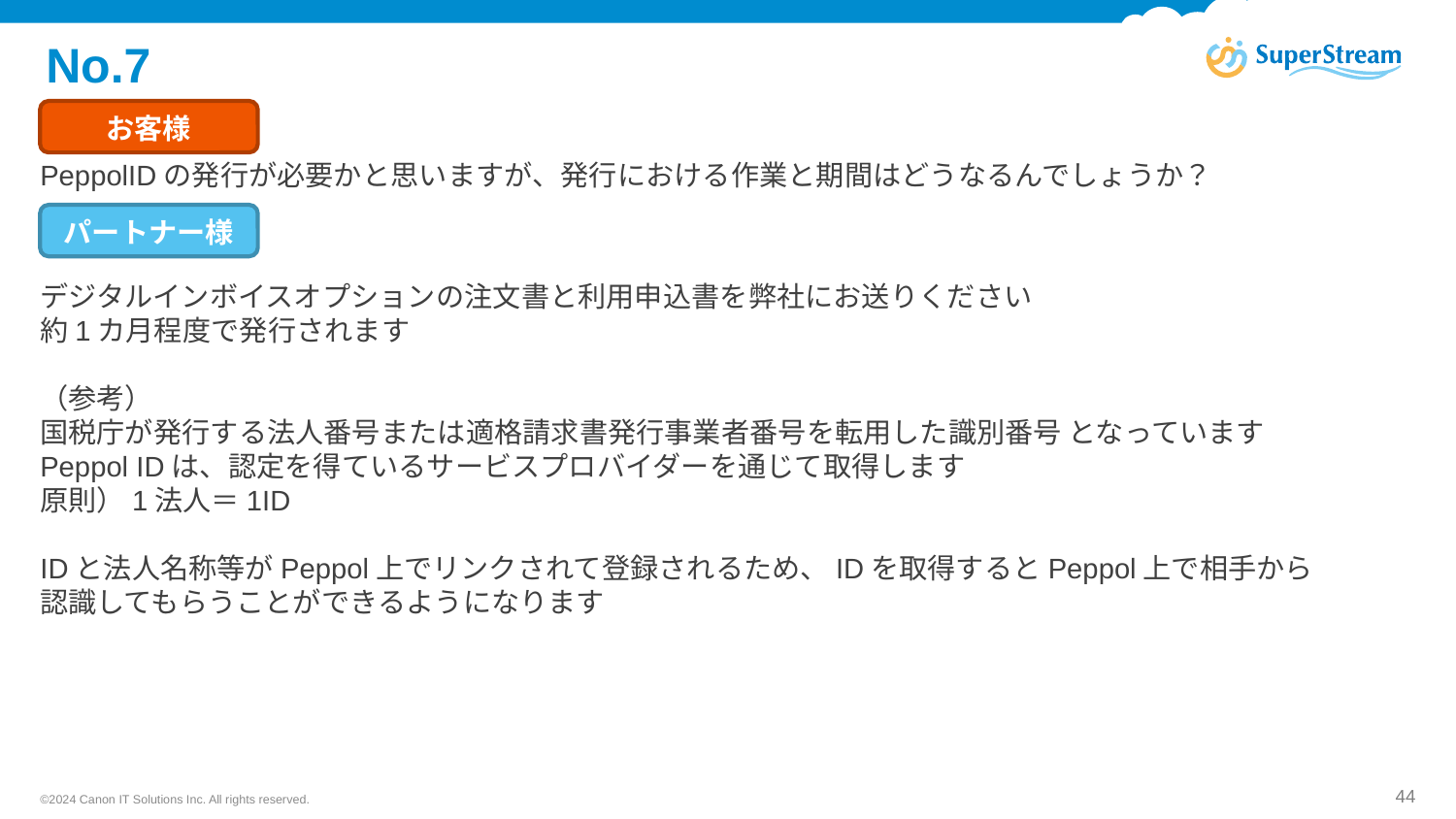

# No.7
お客様
PeppolIDの発行が必要かと思いますが、発行における作業と期間はどうなるんでしょうか？
パートナー様
デジタルインボイスオプションの注文書と利用申込書を弊社にお送りください
約1カ月程度で発行されます

（参考）
国税庁が発行する法人番号または適格請求書発行事業者番号を転用した識別番号 となっています
Peppol IDは、認定を得ているサービスプロバイダーを通じて取得します
原則）1法人＝1ID

IDと法人名称等がPeppol上でリンクされて登録されるため、IDを取得するとPeppol上で相手から
認識してもらうことができるようになります

©2024 Canon IT Solutions Inc. All rights reserved.
44